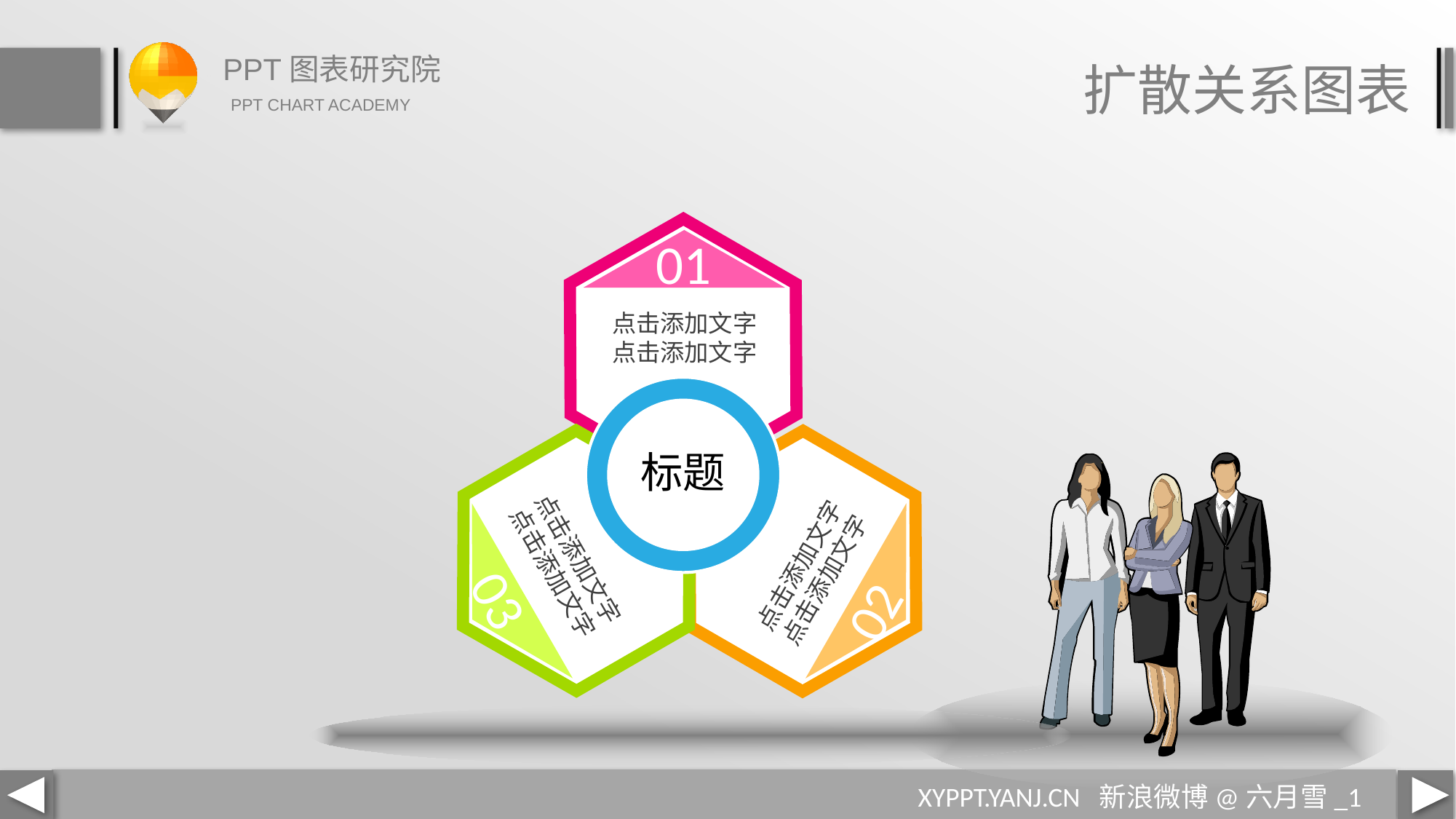

扩散关系图表

01

点击添加文字
点击添加文字

标题

点击添加文字
点击添加文字
03

点击添加文字
点击添加文字
02